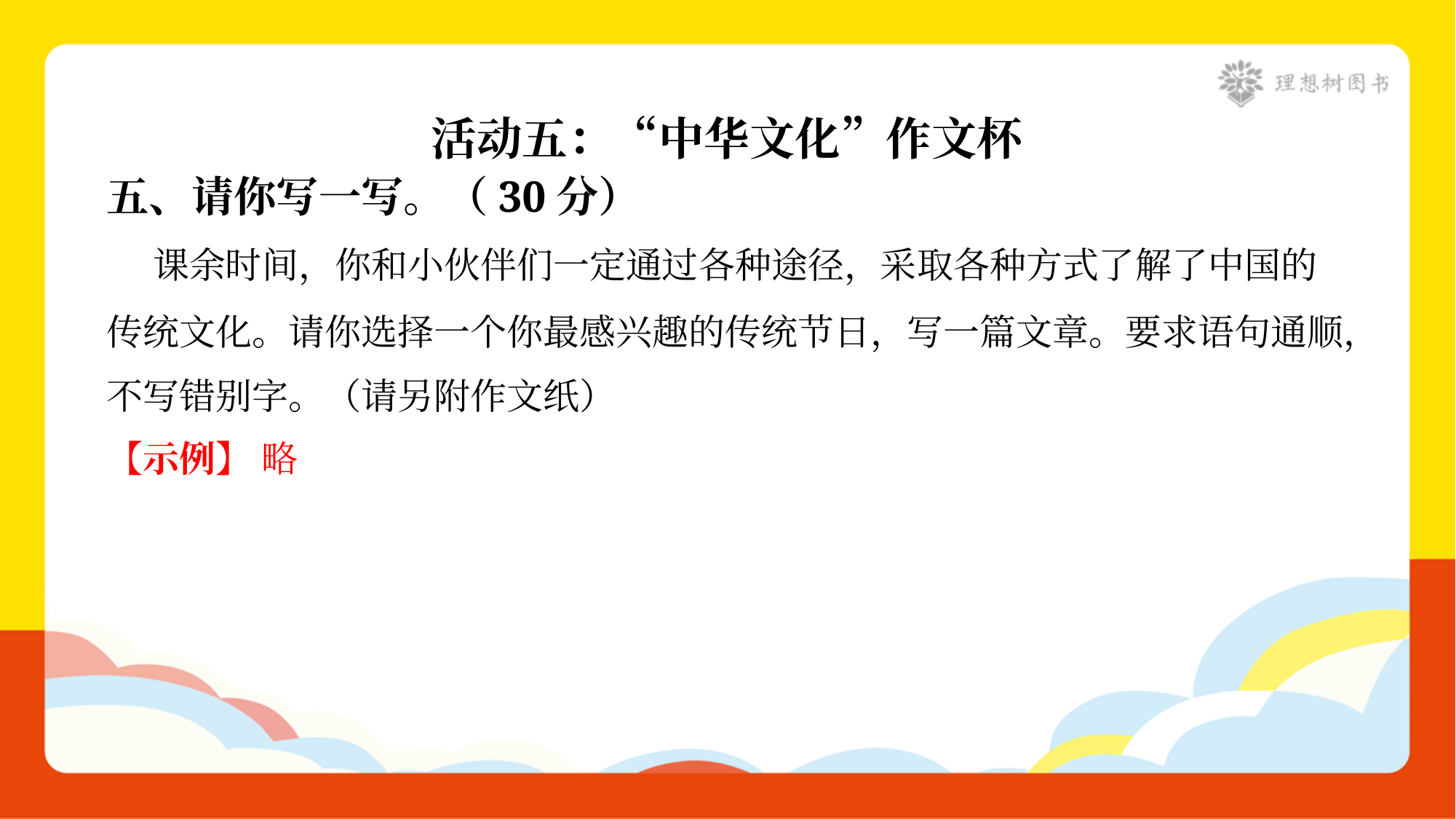

活动五：“中华文化”作文杯
五、请你写一写。（30分）
    课余时间，你和小伙伴们一定通过各种途径，采取各种方式了解了中国的
传统文化。请你选择一个你最感兴趣的传统节日，写一篇文章。要求语句通顺，
不写错别字。（请另附作文纸）
【示例】 略